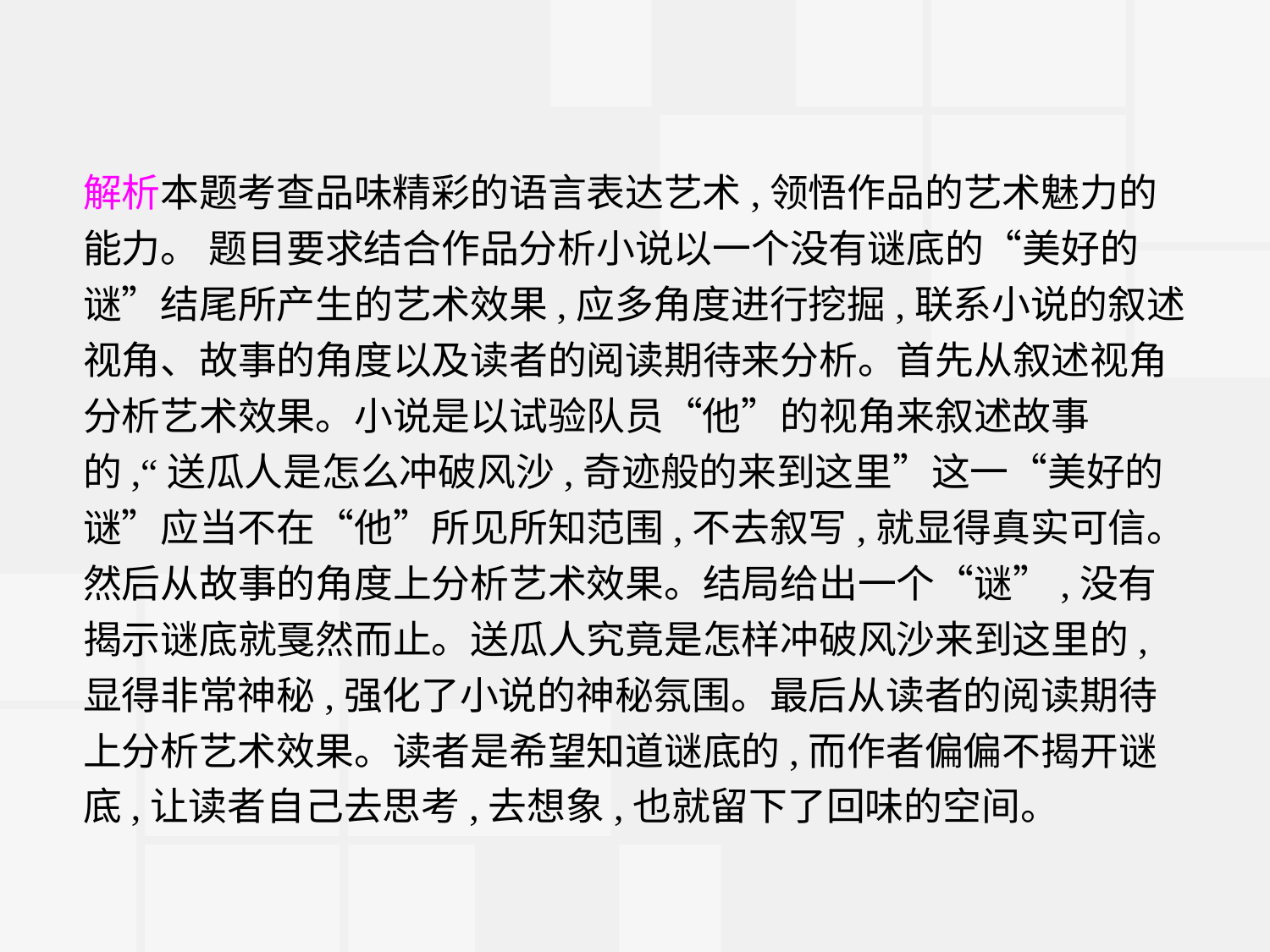

解析本题考查品味精彩的语言表达艺术,领悟作品的艺术魅力的能力。 题目要求结合作品分析小说以一个没有谜底的“美好的谜”结尾所产生的艺术效果,应多角度进行挖掘,联系小说的叙述视角、故事的角度以及读者的阅读期待来分析。首先从叙述视角分析艺术效果。小说是以试验队员“他”的视角来叙述故事的,“送瓜人是怎么冲破风沙,奇迹般的来到这里”这一“美好的谜”应当不在“他”所见所知范围,不去叙写,就显得真实可信。然后从故事的角度上分析艺术效果。结局给出一个“谜”,没有揭示谜底就戛然而止。送瓜人究竟是怎样冲破风沙来到这里的,显得非常神秘,强化了小说的神秘氛围。最后从读者的阅读期待上分析艺术效果。读者是希望知道谜底的,而作者偏偏不揭开谜底,让读者自己去思考,去想象,也就留下了回味的空间。